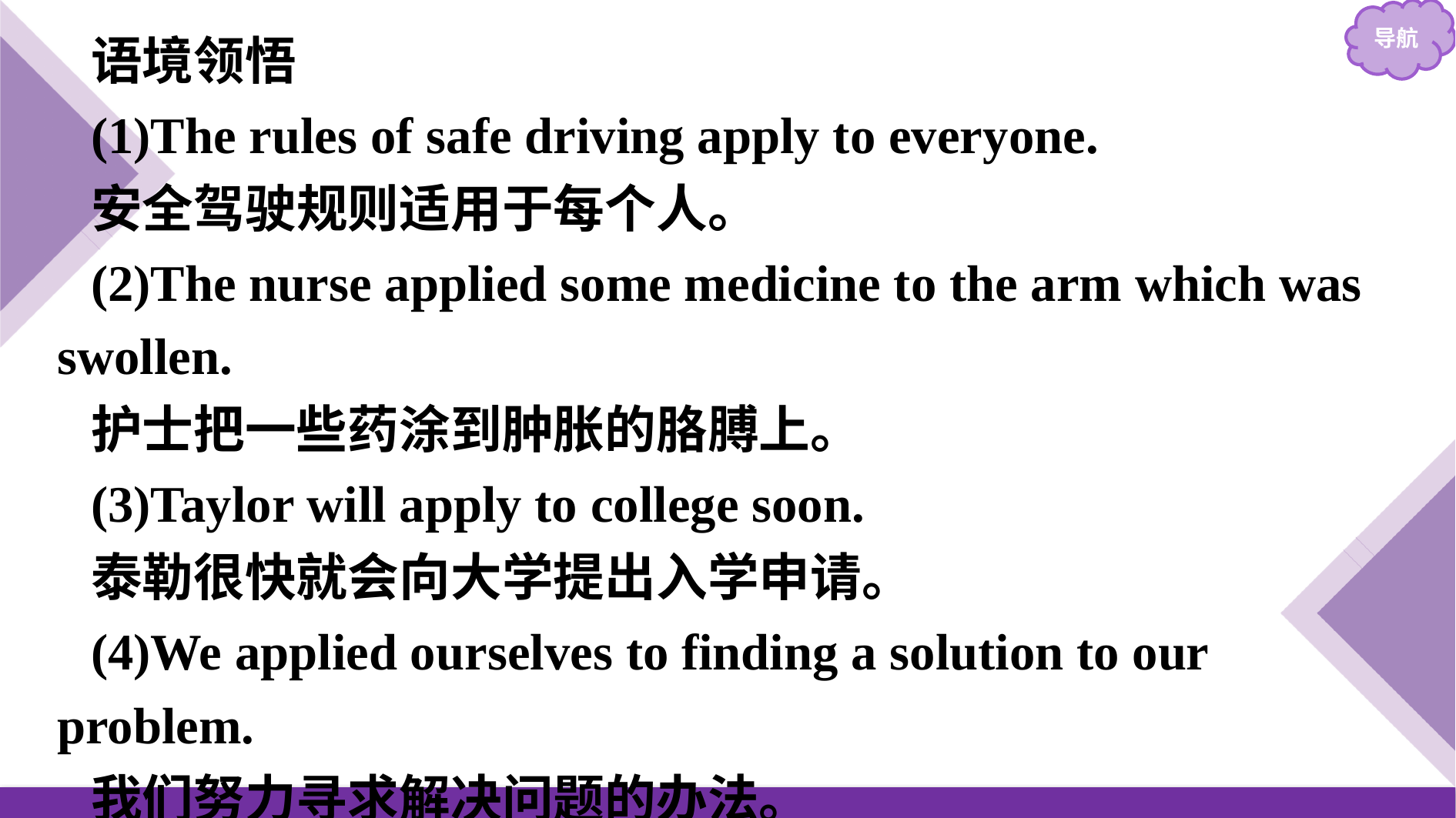

语境领悟
(1)The rules of safe driving apply to everyone.
安全驾驶规则适用于每个人。
(2)The nurse applied some medicine to the arm which was swollen.
护士把一些药涂到肿胀的胳膊上。
(3)Taylor will apply to college soon.
泰勒很快就会向大学提出入学申请。
(4)We applied ourselves to finding a solution to our problem.
我们努力寻求解决问题的办法。